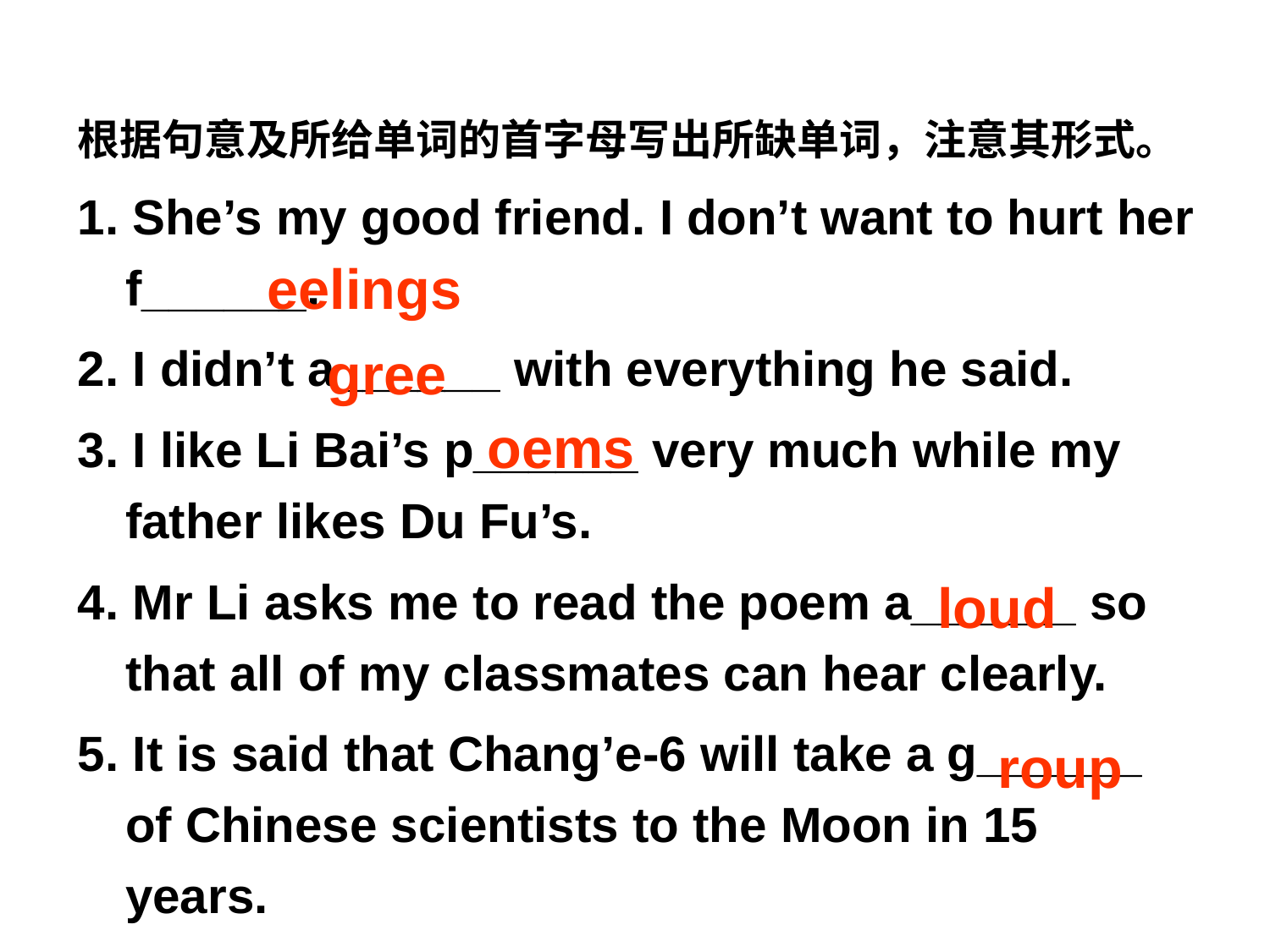

根据句意及所给单词的首字母写出所缺单词，注意其形式。
1. She’s my good friend. I don’t want to hurt her f______.
2. I didn’t a______ with everything he said.
3. I like Li Bai’s p______ very much while my father likes Du Fu’s.
4. Mr Li asks me to read the poem a______ so that all of my classmates can hear clearly.
5. It is said that Chang’e-6 will take a g______ of Chinese scientists to the Moon in 15 years.
eelings
gree
oems
loud
roup